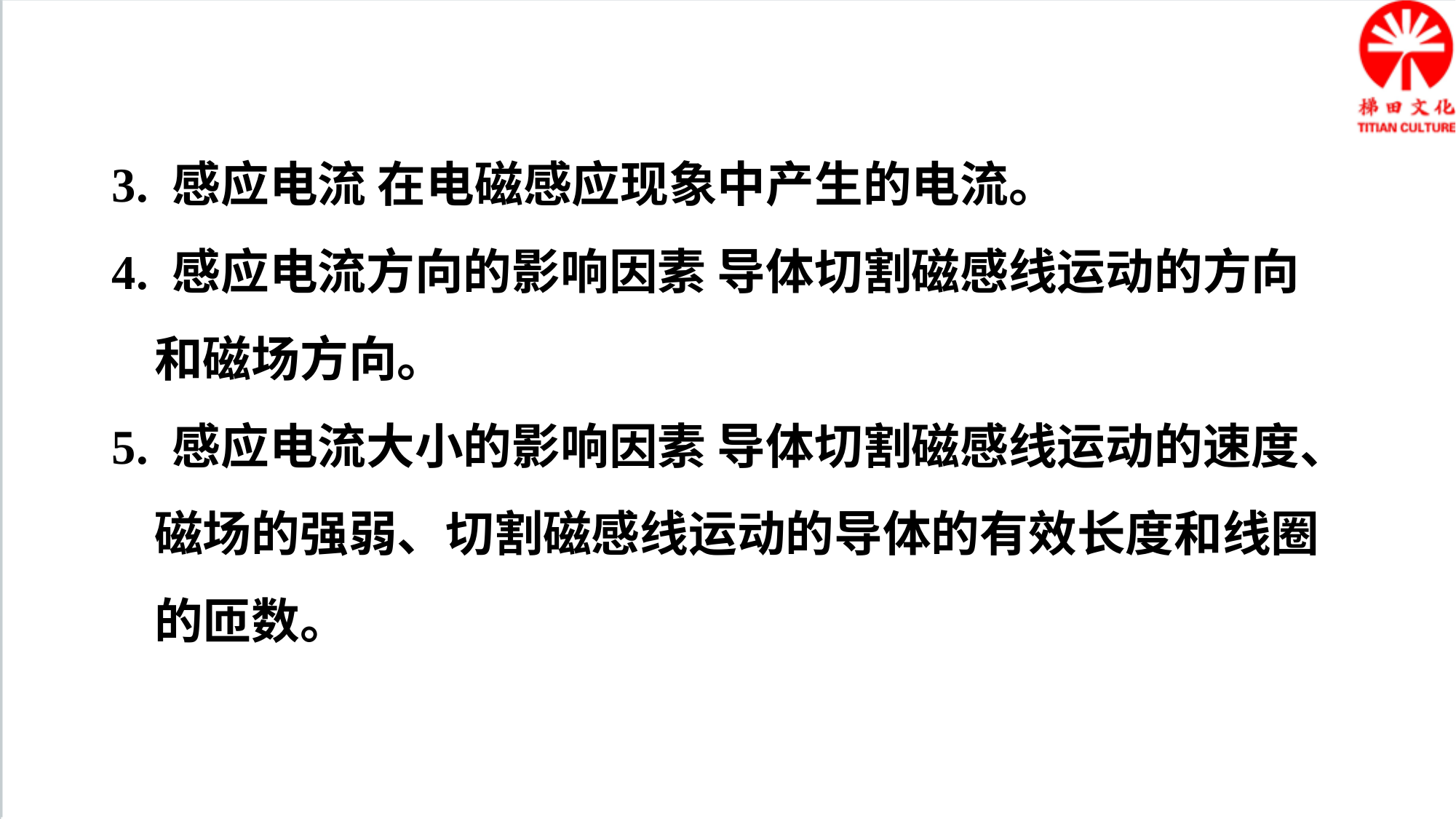

3. 感应电流 在电磁感应现象中产生的电流。
4. 感应电流方向的影响因素 导体切割磁感线运动的方向和磁场方向。
5. 感应电流大小的影响因素 导体切割磁感线运动的速度、磁场的强弱、切割磁感线运动的导体的有效长度和线圈的匝数。